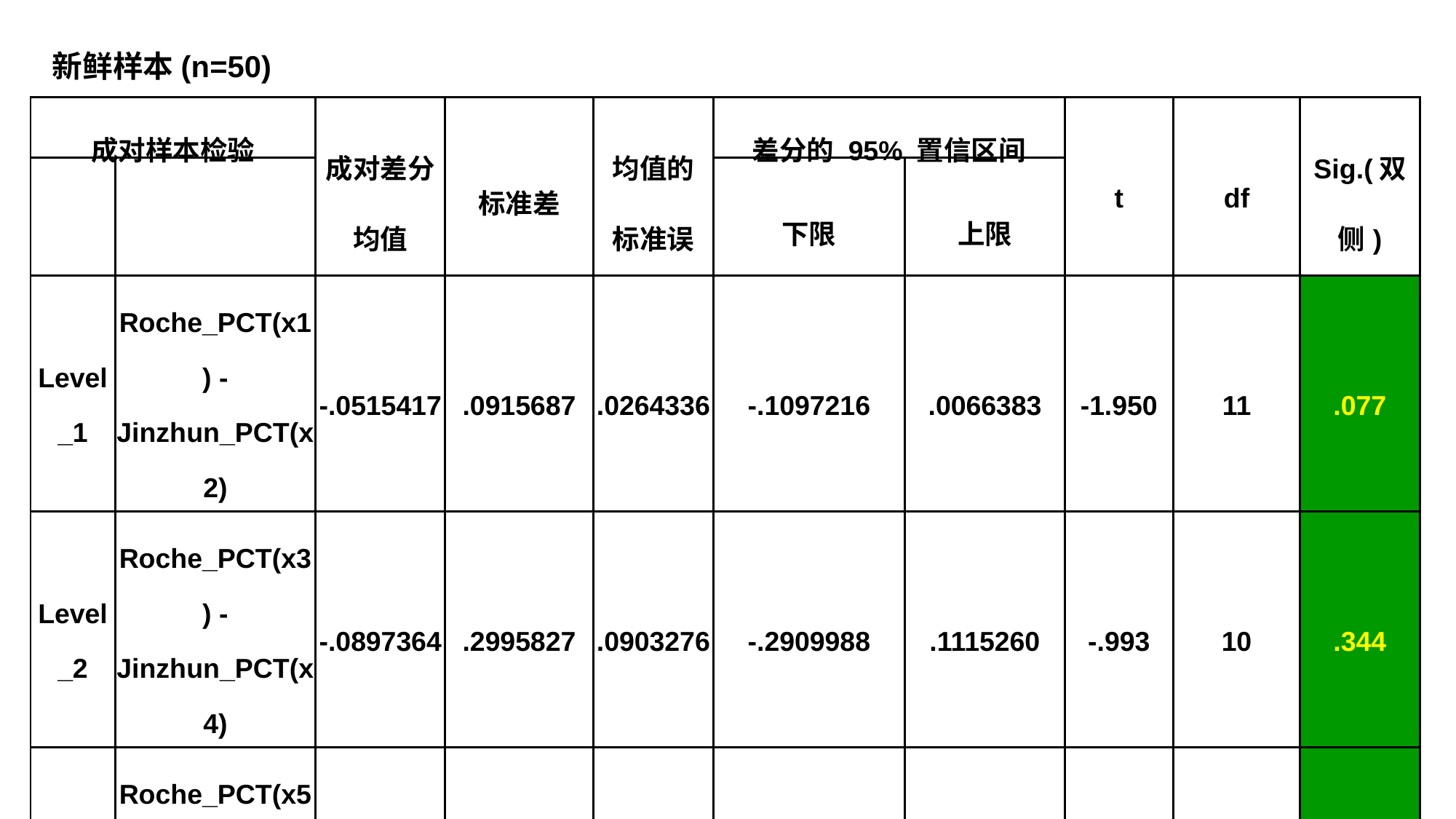

新鲜样本(n=50)

| 成对样本检验 |  | 成对差分均值 | 标准差 | 均值的 标准误 | 差分的 95% 置信区间 |  | t | df | Sig.(双侧) |
| --- | --- | --- | --- | --- | --- | --- | --- | --- | --- |
|  |  |  |  |  | 下限 | 上限 |  |  |  |
| Level\_1 | Roche\_PCT(x1) - Jinzhun\_PCT(x2) | -.0515417 | .0915687 | .0264336 | -.1097216 | .0066383 | -1.950 | 11 | .077 |
| Level\_2 | Roche\_PCT(x3) - Jinzhun\_PCT(x4) | -.0897364 | .2995827 | .0903276 | -.2909988 | .1115260 | -.993 | 10 | .344 |
| Level\_3 | Roche\_PCT(x5) - Jinzhun\_PCT(x6) | -.5855077 | 1.3743691 | .3811814 | -1.4160306 | .2450152 | -1.536 | 12 | .150 |
| Level\_4 | Roche\_PCT(x7) - Jinzhun\_PCT(x8) | -3.8473429 | 5.6985846 | 1.5230108 | -7.1376076 | -.5570781 | -2.526 | 13 | .025 |